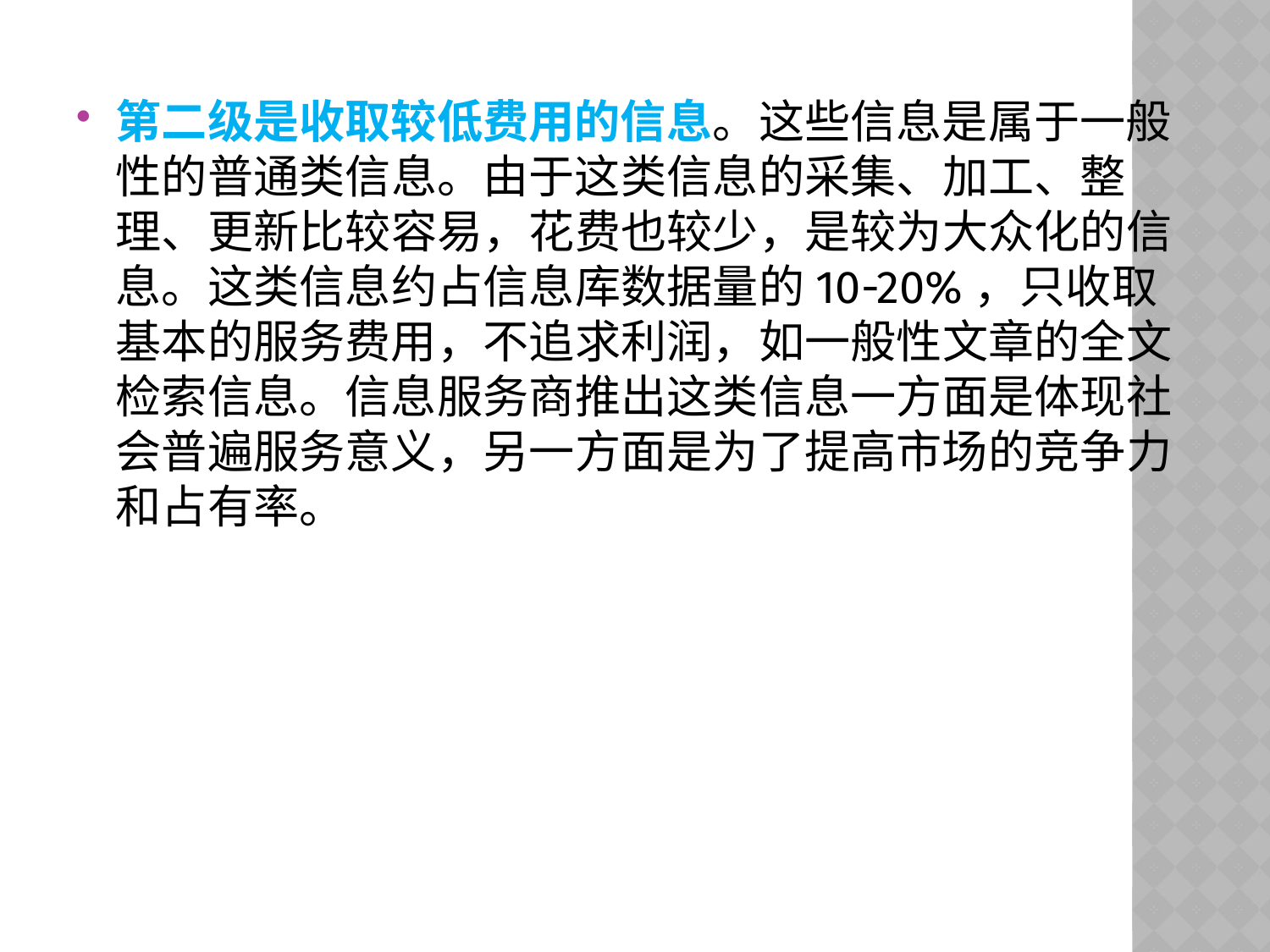

第二级是收取较低费用的信息。这些信息是属于一般性的普通类信息。由于这类信息的采集、加工、整理、更新比较容易，花费也较少，是较为大众化的信息。这类信息约占信息库数据量的10-20%，只收取基本的服务费用，不追求利润，如一般性文章的全文检索信息。信息服务商推出这类信息一方面是体现社会普遍服务意义，另一方面是为了提高市场的竞争力和占有率。